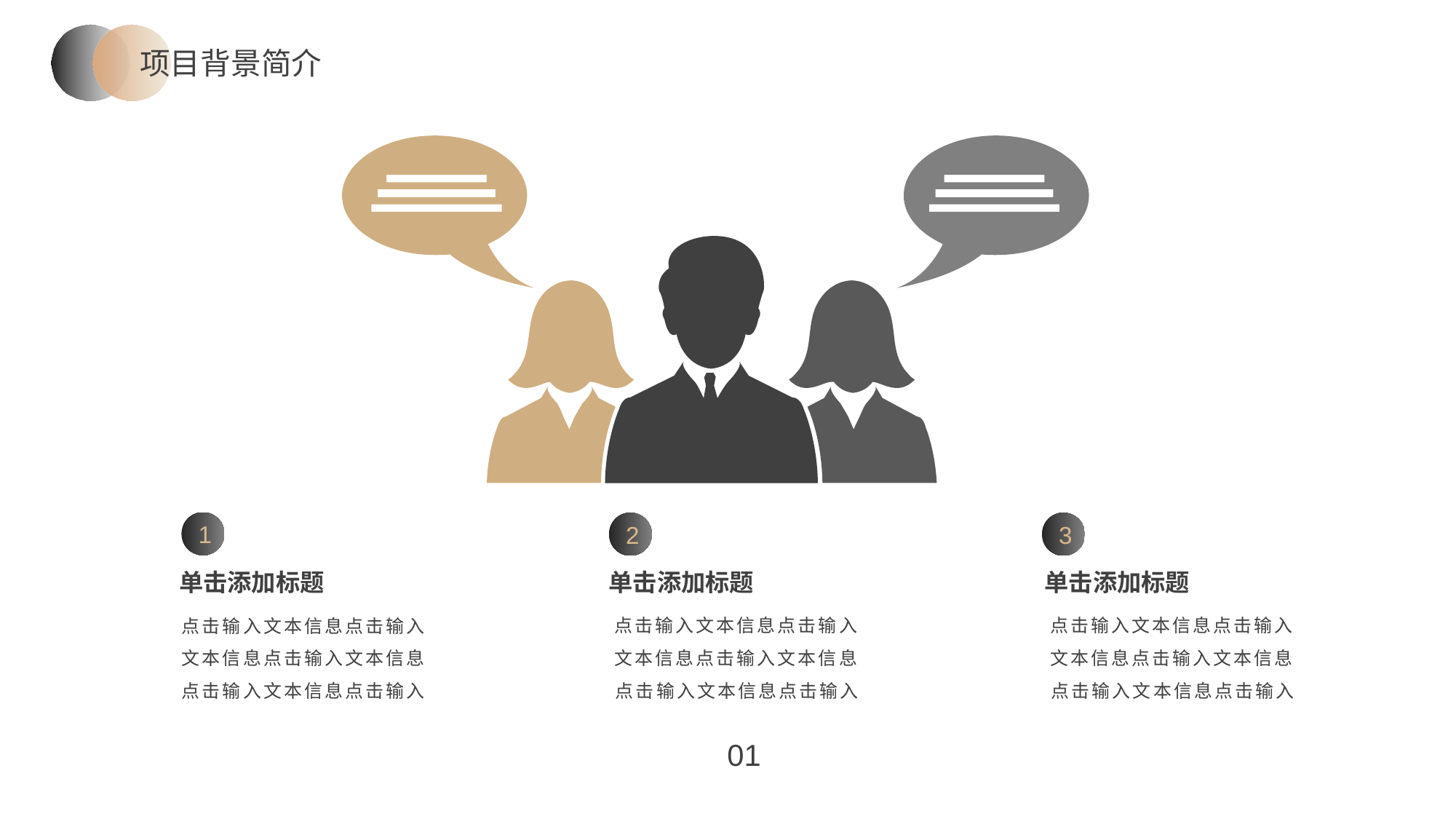

项目背景简介

1
2
3
单击添加标题
单击添加标题
单击添加标题
点击输入文本信息点击输入文本信息点击输入文本信息点击输入文本信息点击输入
点击输入文本信息点击输入文本信息点击输入文本信息点击输入文本信息点击输入
点击输入文本信息点击输入文本信息点击输入文本信息点击输入文本信息点击输入
01